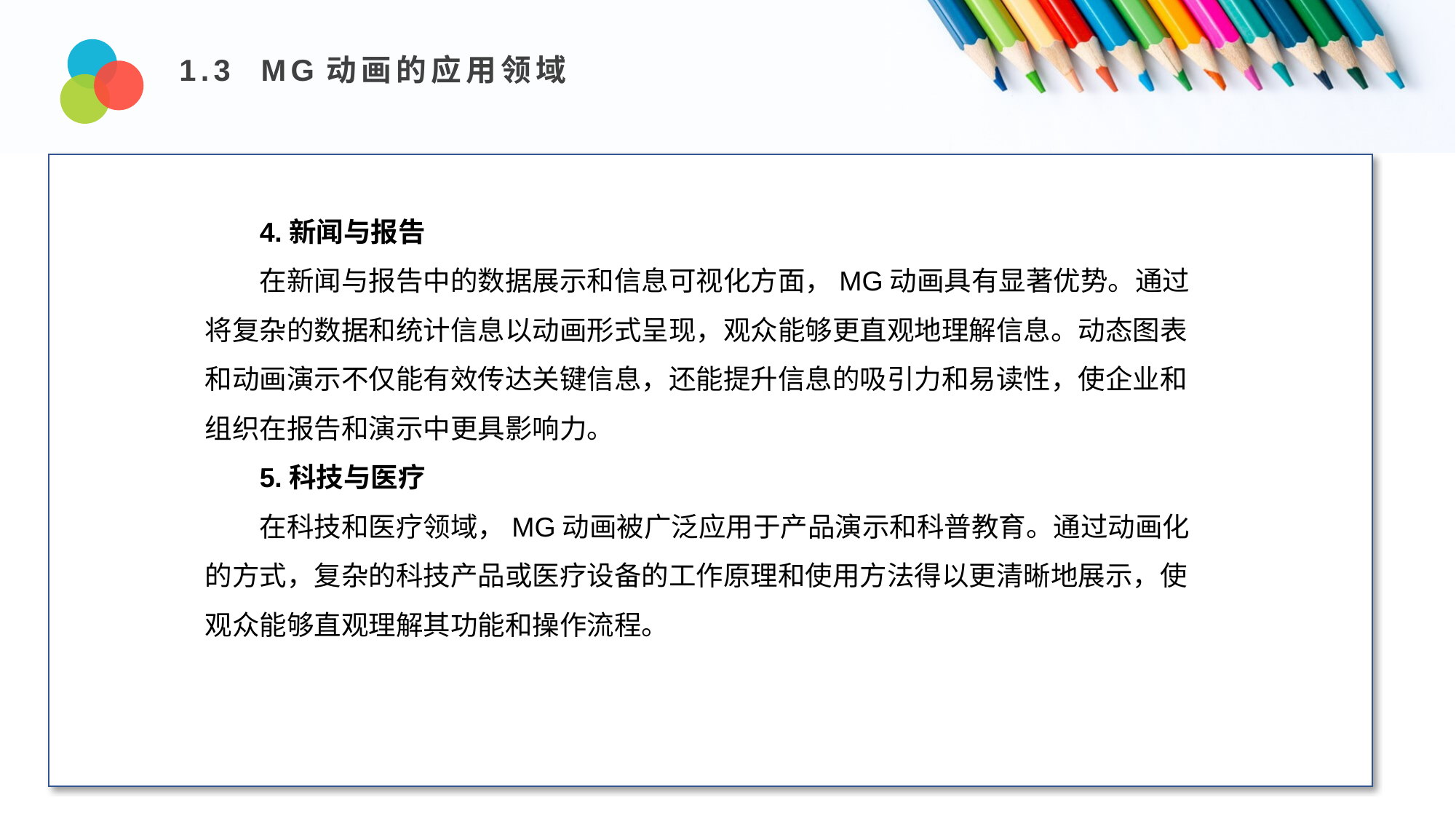

1.3  MG动画的应用领域
Design and Production
4.新闻与报告
在新闻与报告中的数据展示和信息可视化方面，MG动画具有显著优势。通过将复杂的数据和统计信息以动画形式呈现，观众能够更直观地理解信息。动态图表和动画演示不仅能有效传达关键信息，还能提升信息的吸引力和易读性，使企业和组织在报告和演示中更具影响力。
5.科技与医疗
在科技和医疗领域，MG动画被广泛应用于产品演示和科普教育。通过动画化的方式，复杂的科技产品或医疗设备的工作原理和使用方法得以更清晰地展示，使观众能够直观理解其功能和操作流程。